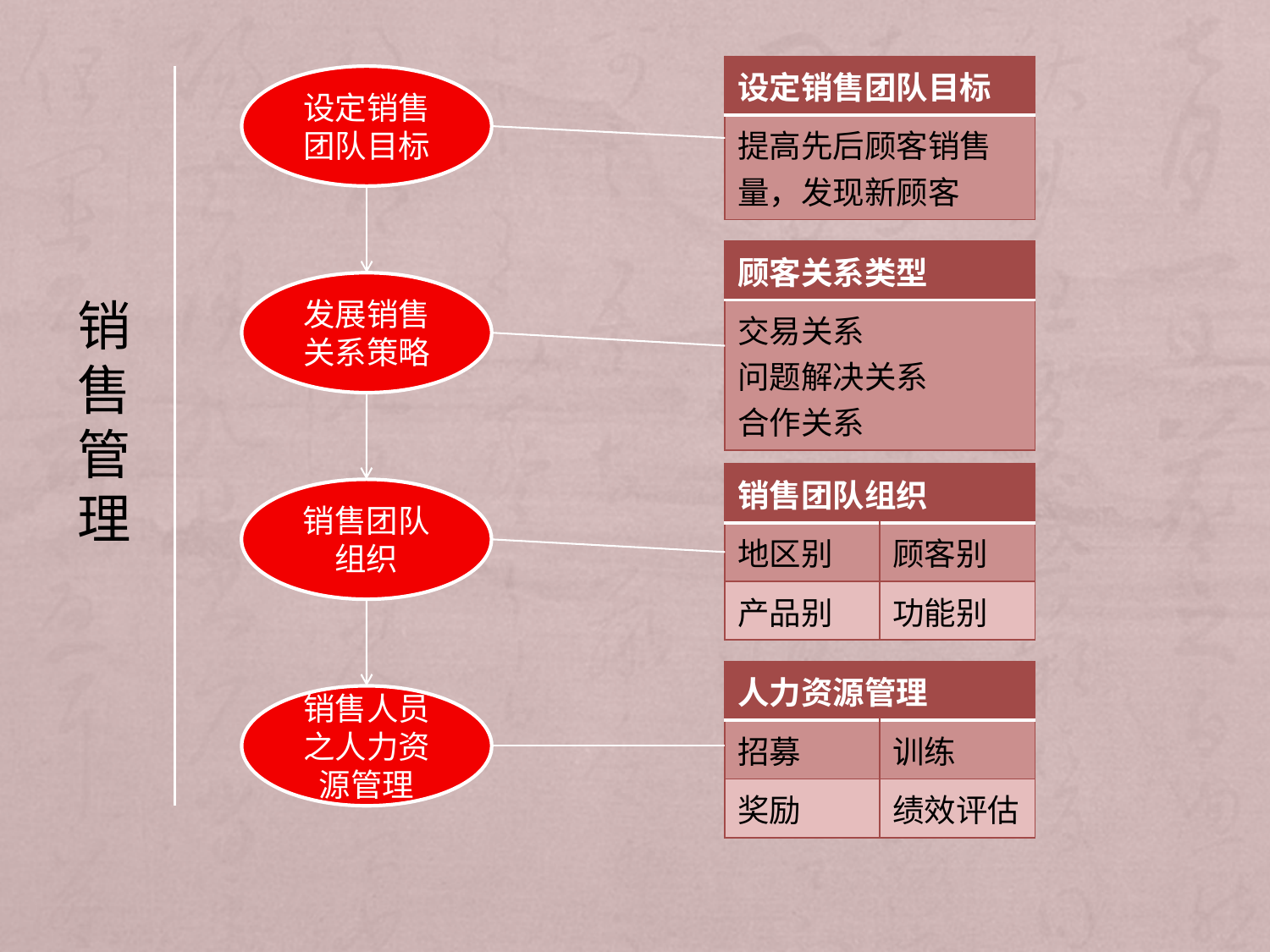

| 设定销售团队目标 |
| --- |
| 提高先后顾客销售量，发现新顾客 |
设定销售团队目标
| 顾客关系类型 |
| --- |
| 交易关系 问题解决关系 合作关系 |
发展销售关系策略
销售管理
| 销售团队组织 |  |
| --- | --- |
| 地区别 | 顾客别 |
| 产品别 | 功能别 |
销售团队组织
| 人力资源管理 |  |
| --- | --- |
| 招募 | 训练 |
| 奖励 | 绩效评估 |
销售人员之人力资源管理